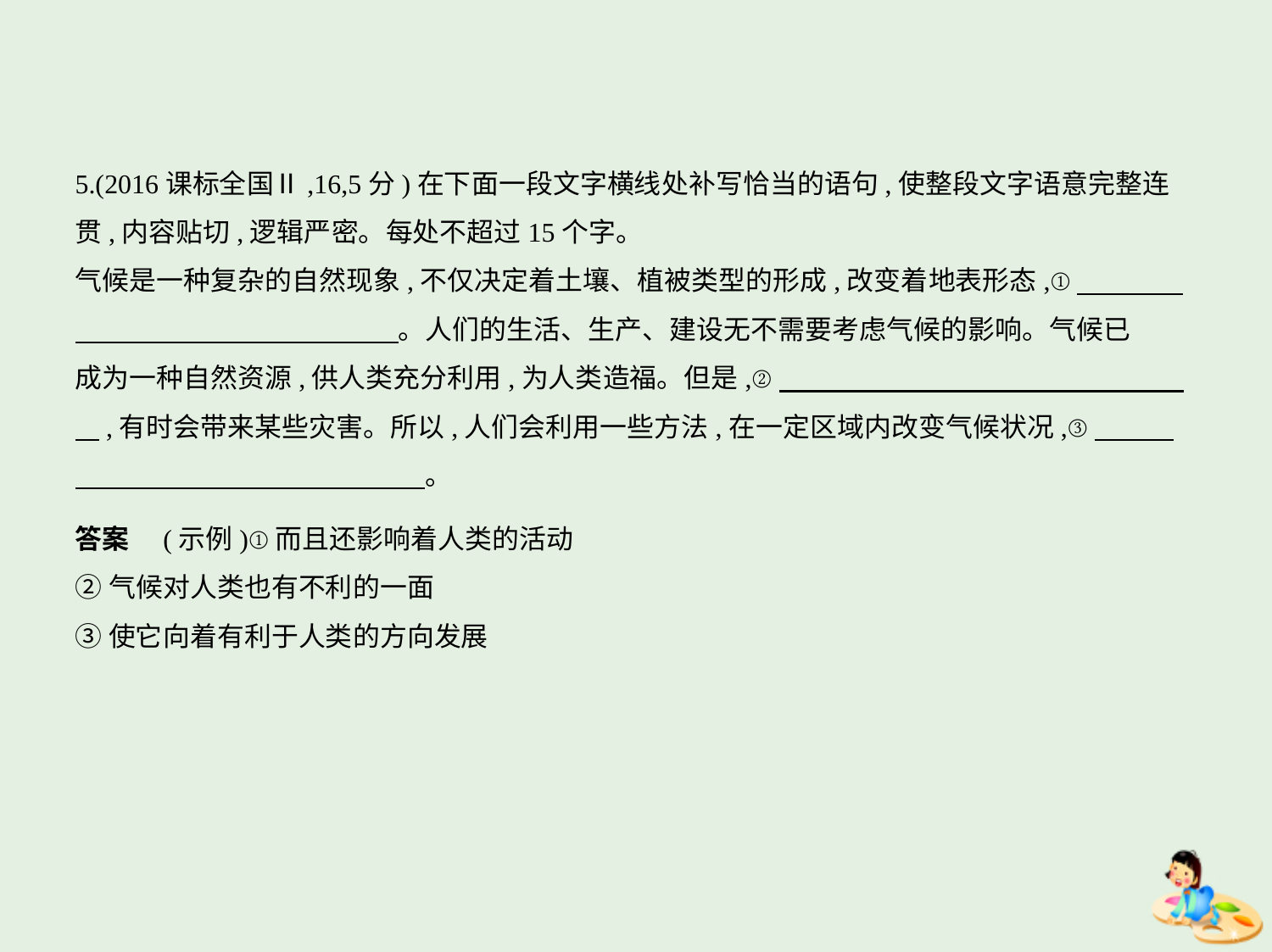

5.(2016课标全国Ⅱ,16,5分)在下面一段文字横线处补写恰当的语句,使整段文字语意完整连
贯,内容贴切,逻辑严密。每处不超过15个字。
气候是一种复杂的自然现象,不仅决定着土壤、植被类型的形成,改变着地表形态,①　　　    
　　　　　　　　　　　    。人们的生活、生产、建设无不需要考虑气候的影响。气候已
成为一种自然资源,供人类充分利用,为人类造福。但是,②　　　　　　　　　　　　　　    
    ,有时会带来某些灾害。所以,人们会利用一些方法,在一定区域内改变气候状况,③　　    
　　　　　　　　　　　　    。
答案　(示例)①而且还影响着人类的活动
②气候对人类也有不利的一面
③使它向着有利于人类的方向发展